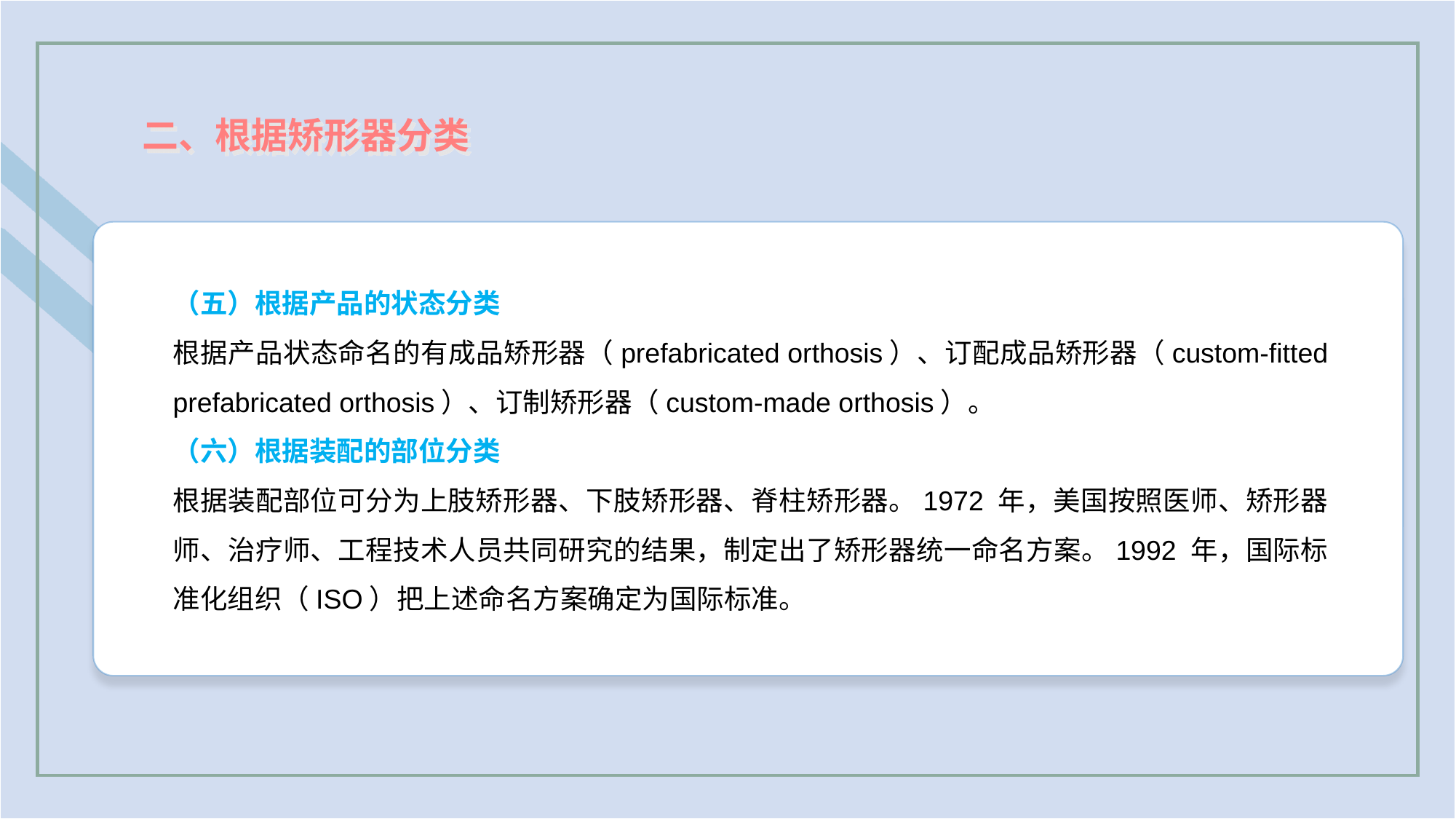

二、根据矫形器分类

（五）根据产品的状态分类
根据产品状态命名的有成品矫形器（prefabricated orthosis）、订配成品矫形器（custom-fitted prefabricated orthosis）、订制矫形器（custom-made orthosis）。
（六）根据装配的部位分类
根据装配部位可分为上肢矫形器、下肢矫形器、脊柱矫形器。1972 年，美国按照医师、矫形器师、治疗师、工程技术人员共同研究的结果，制定出了矫形器统一命名方案。1992 年，国际标准化组织（ISO）把上述命名方案确定为国际标准。